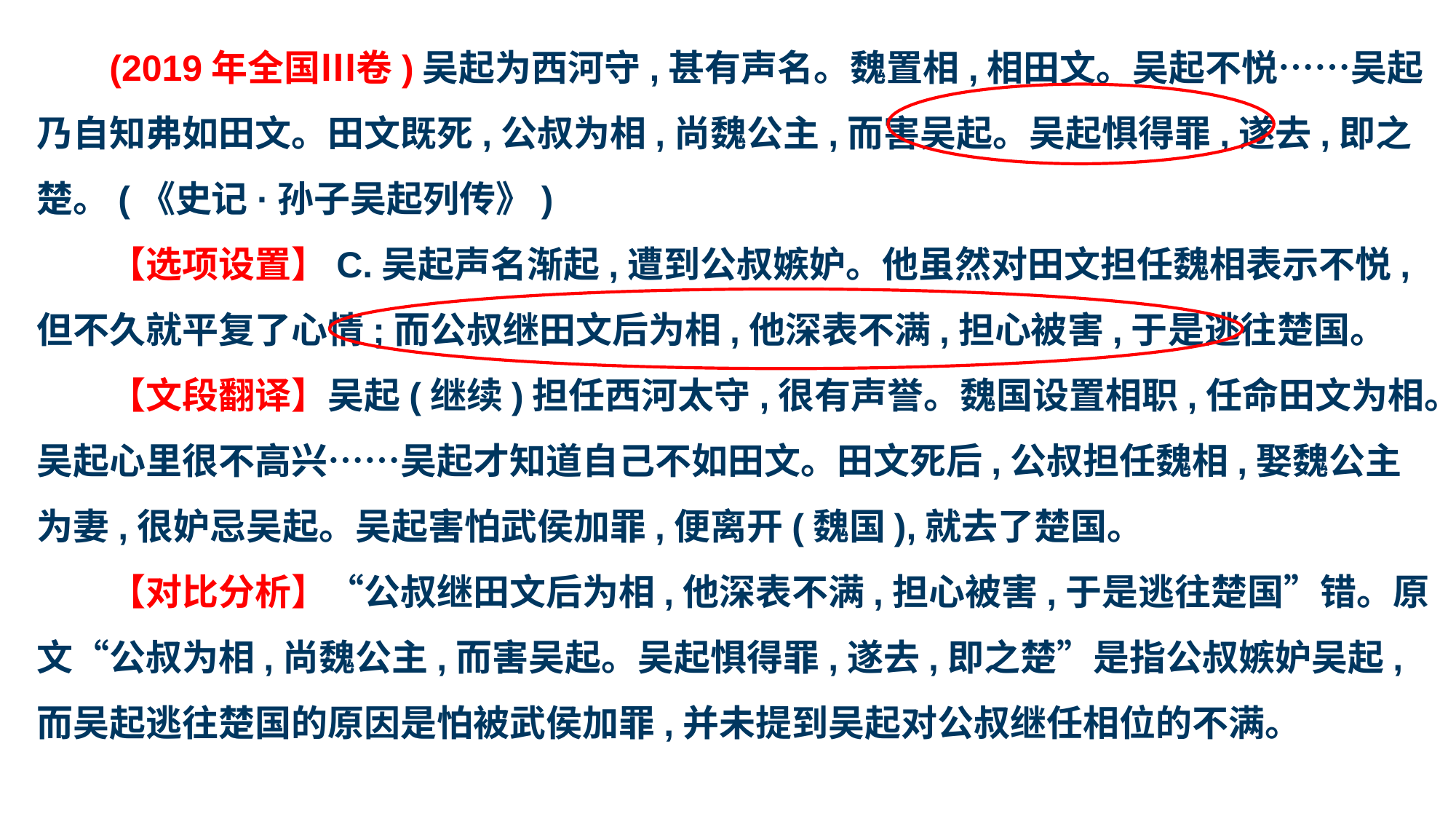

(2019年全国Ⅲ卷)吴起为西河守,甚有声名。魏置相,相田文。吴起不悦……吴起乃自知弗如田文。田文既死,公叔为相,尚魏公主,而害吴起。吴起惧得罪,遂去,即之楚。(《史记·孙子吴起列传》)
【选项设置】C.吴起声名渐起,遭到公叔嫉妒。他虽然对田文担任魏相表示不悦,但不久就平复了心情;而公叔继田文后为相,他深表不满,担心被害,于是逃往楚国。
【文段翻译】吴起(继续)担任西河太守,很有声誉。魏国设置相职,任命田文为相。吴起心里很不高兴……吴起才知道自己不如田文。田文死后,公叔担任魏相,娶魏公主为妻,很妒忌吴起。吴起害怕武侯加罪,便离开(魏国),就去了楚国。
【对比分析】“公叔继田文后为相,他深表不满,担心被害,于是逃往楚国”错。原文“公叔为相,尚魏公主,而害吴起。吴起惧得罪,遂去,即之楚”是指公叔嫉妒吴起,而吴起逃往楚国的原因是怕被武侯加罪,并未提到吴起对公叔继任相位的不满。

37